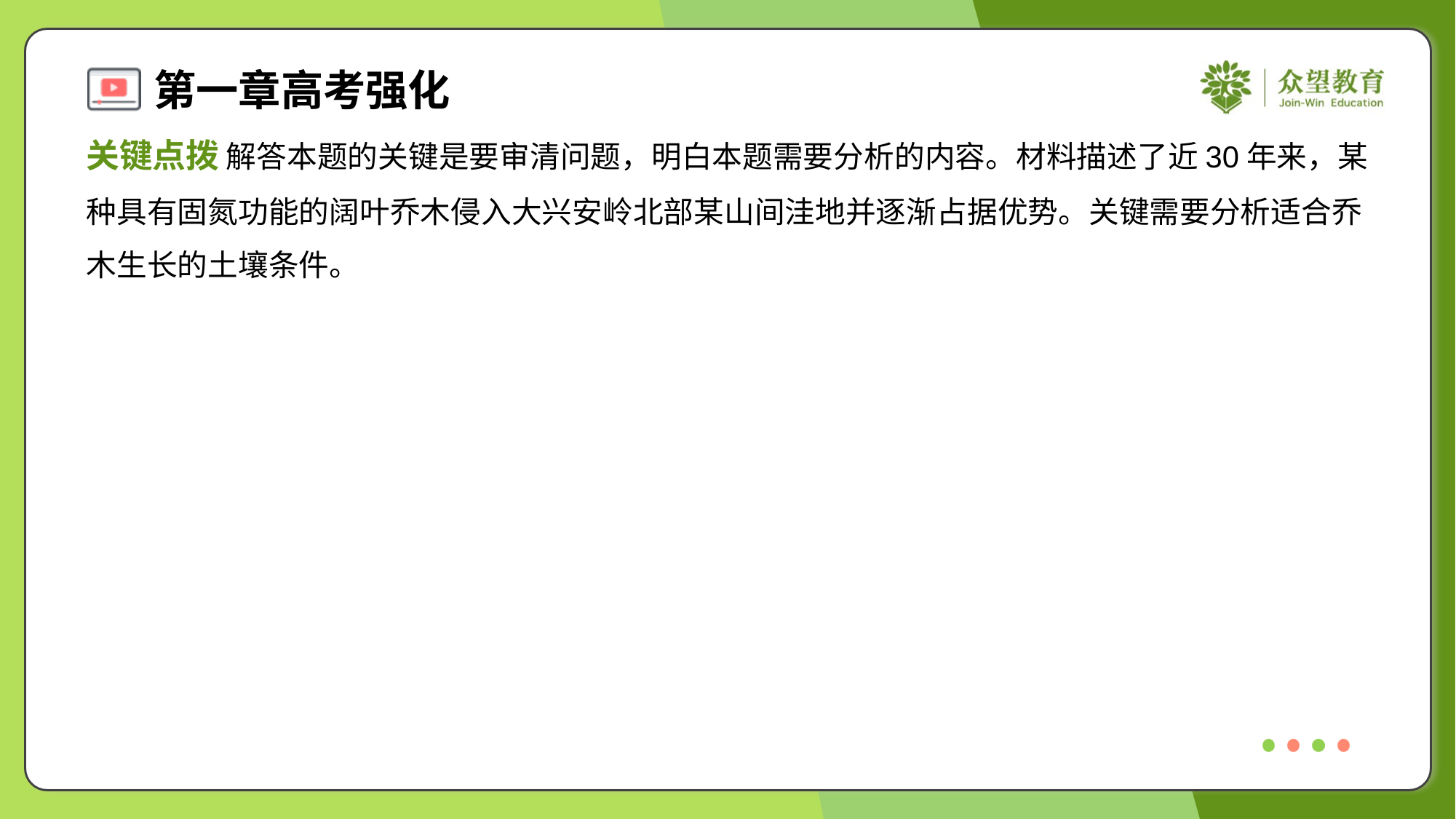

关键点拨 解答本题的关键是要审清问题，明白本题需要分析的内容。材料描述了近30年来，某
种具有固氮功能的阔叶乔木侵入大兴安岭北部某山间洼地并逐渐占据优势。关键需要分析适合乔
木生长的土壤条件。